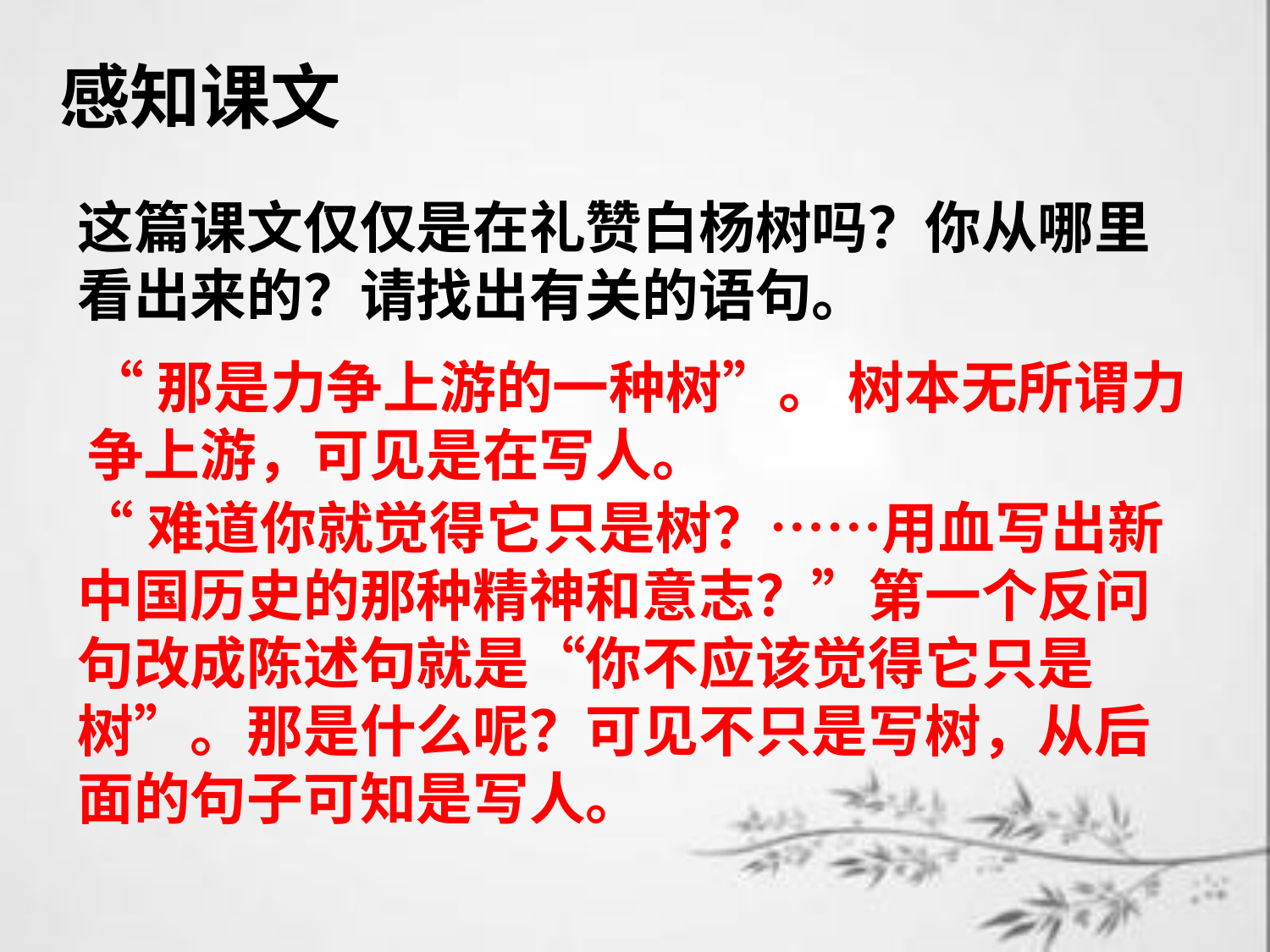

感知课文
这篇课文仅仅是在礼赞白杨树吗？你从哪里看出来的？请找出有关的语句。
“那是力争上游的一种树”。 树本无所谓力争上游，可见是在写人。
“难道你就觉得它只是树？……用血写出新中国历史的那种精神和意志？”第一个反问句改成陈述句就是“你不应该觉得它只是树”。那是什么呢？可见不只是写树，从后面的句子可知是写人。